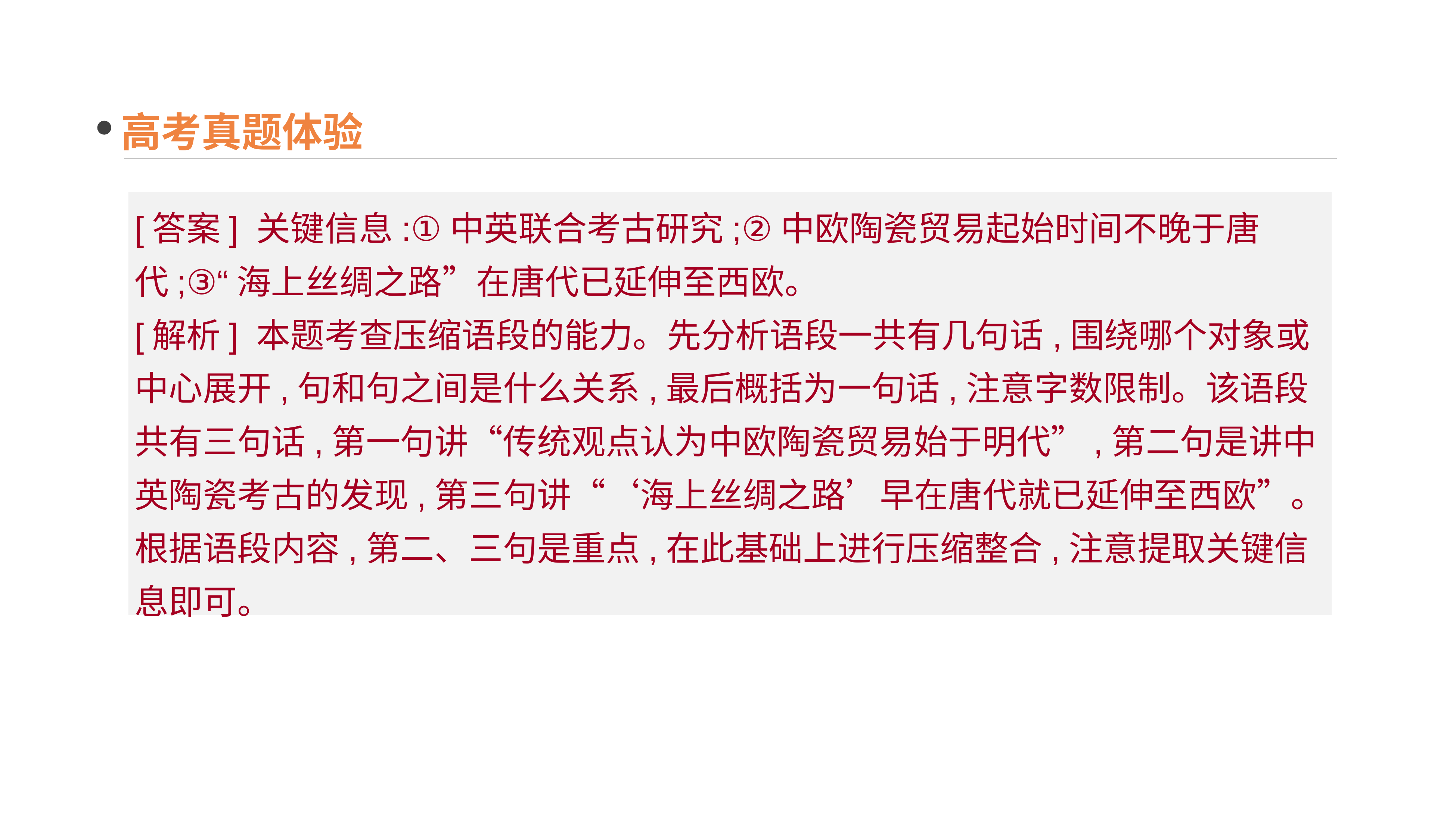

高考真题体验

[答案] 关键信息:①中英联合考古研究;②中欧陶瓷贸易起始时间不晚于唐代;③“海上丝绸之路”在唐代已延伸至西欧。
[解析] 本题考查压缩语段的能力。先分析语段一共有几句话,围绕哪个对象或中心展开,句和句之间是什么关系,最后概括为一句话,注意字数限制。该语段共有三句话,第一句讲“传统观点认为中欧陶瓷贸易始于明代”,第二句是讲中英陶瓷考古的发现,第三句讲“‘海上丝绸之路’早在唐代就已延伸至西欧”。根据语段内容,第二、三句是重点,在此基础上进行压缩整合,注意提取关键信息即可。